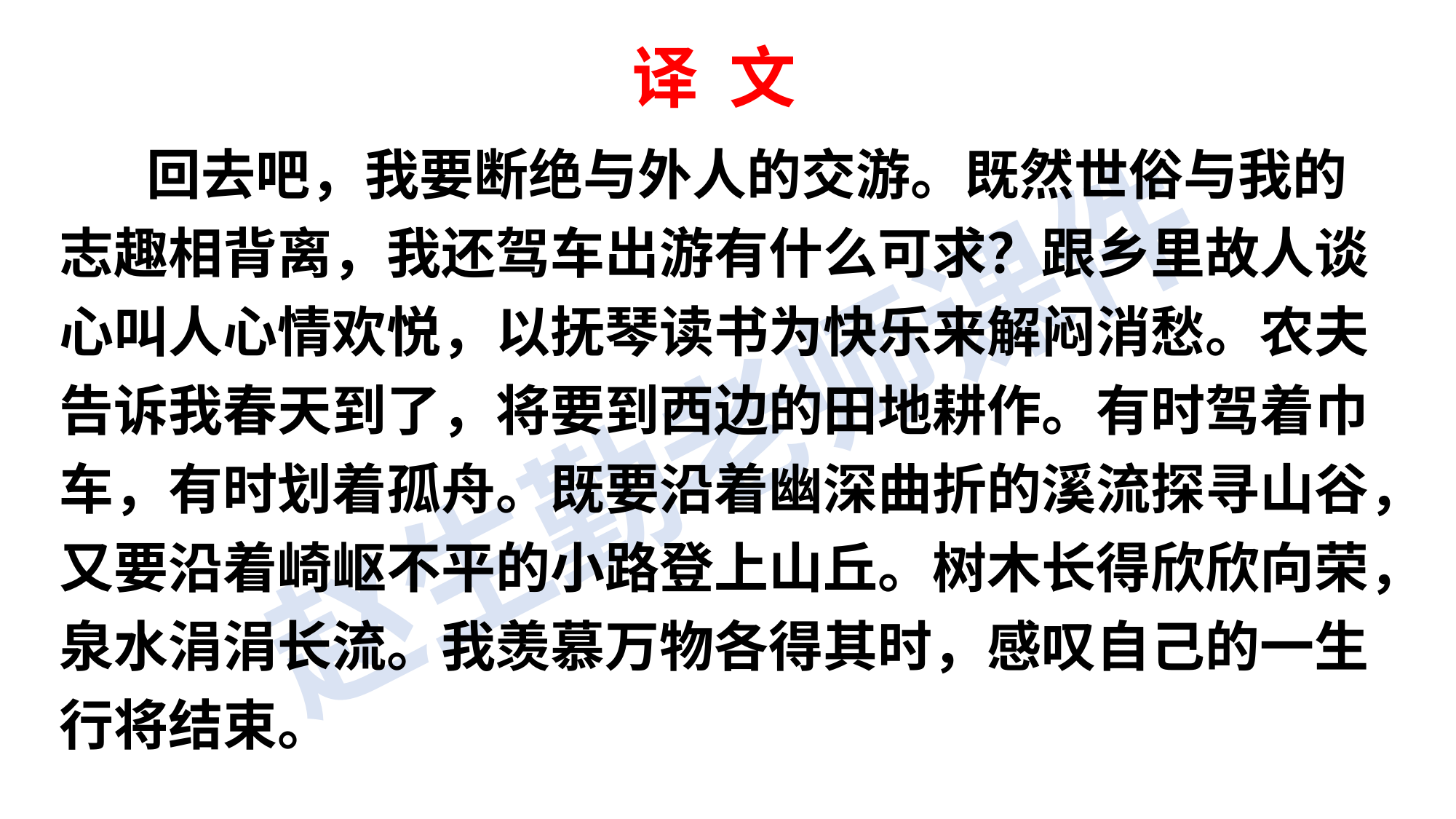

译  文
      回去吧，我要断绝与外人的交游。既然世俗与我的志趣相背离，我还驾车出游有什么可求？跟乡里故人谈心叫人心情欢悦，以抚琴读书为快乐来解闷消愁。农夫告诉我春天到了，将要到西边的田地耕作。有时驾着巾车，有时划着孤舟。既要沿着幽深曲折的溪流探寻山谷，又要沿着崎岖不平的小路登上山丘。树木长得欣欣向荣，泉水涓涓长流。我羡慕万物各得其时，感叹自己的一生行将结束。